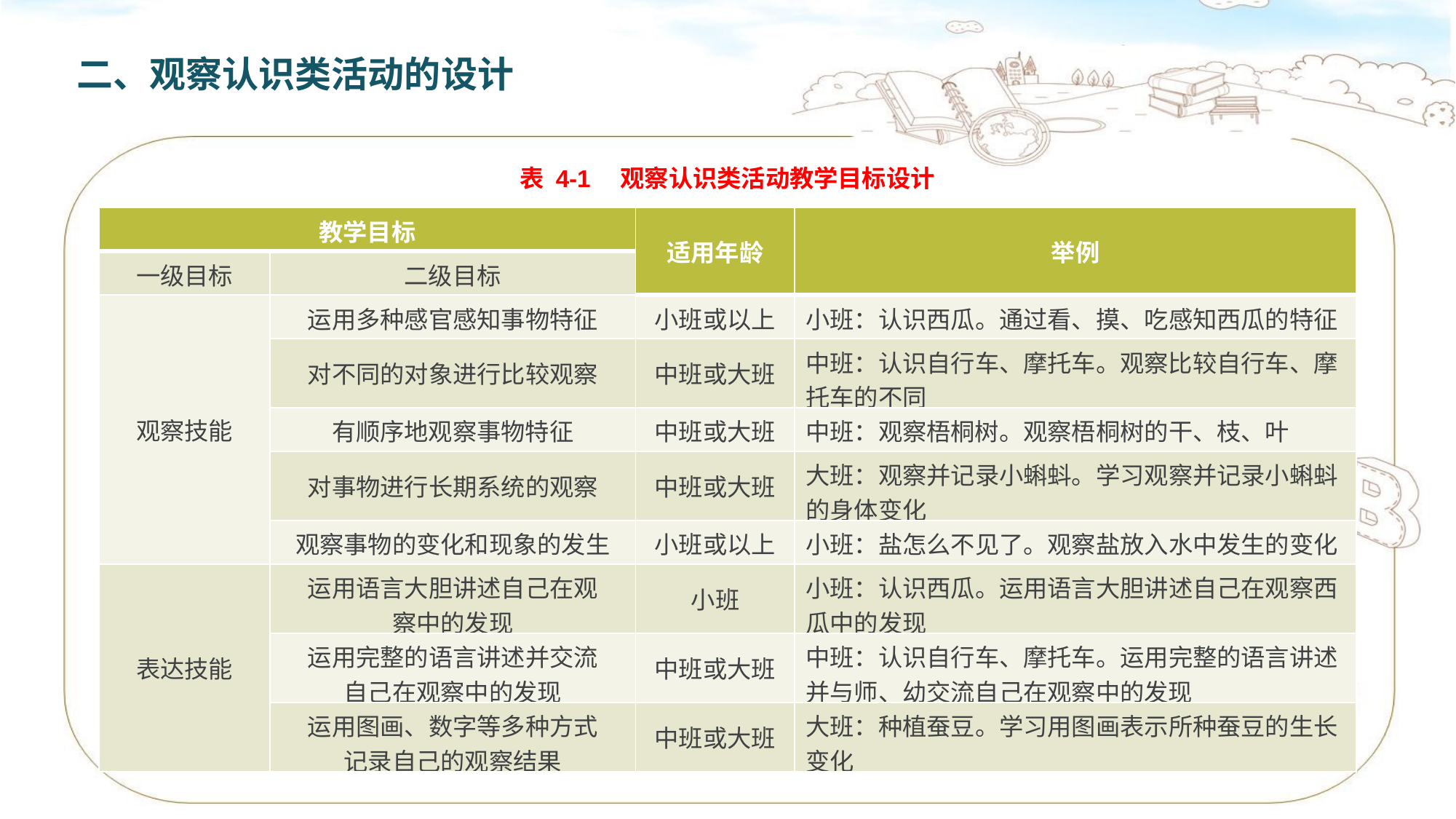

二、观察认识类活动的设计
表 4-1　观察认识类活动教学目标设计
| 教学目标 |  | 适用年龄 | 举例 |
| --- | --- | --- | --- |
| 一级目标 | 二级目标 |  |  |
| 观察技能 | 运用多种感官感知事物特征 | 小班或以上 | 小班：认识西瓜。通过看、摸、吃感知西瓜的特征 |
|  | 对不同的对象进行比较观察 | 中班或大班 | 中班：认识自行车、摩托车。观察比较自行车、摩托车的不同 |
|  | 有顺序地观察事物特征 | 中班或大班 | 中班：观察梧桐树。观察梧桐树的干、枝、叶 |
|  | 对事物进行长期系统的观察 | 中班或大班 | 大班：观察并记录小蝌蚪。学习观察并记录小蝌蚪的身体变化 |
|  | 观察事物的变化和现象的发生 | 小班或以上 | 小班：盐怎么不见了。观察盐放入水中发生的变化 |
| 表达技能 | 运用语言大胆讲述自己在观 察中的发现 | 小班 | 小班：认识西瓜。运用语言大胆讲述自己在观察西瓜中的发现 |
|  | 运用完整的语言讲述并交流 自己在观察中的发现 | 中班或大班 | 中班：认识自行车、摩托车。运用完整的语言讲述并与师、幼交流自己在观察中的发现 |
|  | 运用图画、数字等多种方式 记录自己的观察结果 | 中班或大班 | 大班：种植蚕豆。学习用图画表示所种蚕豆的生长变化 |